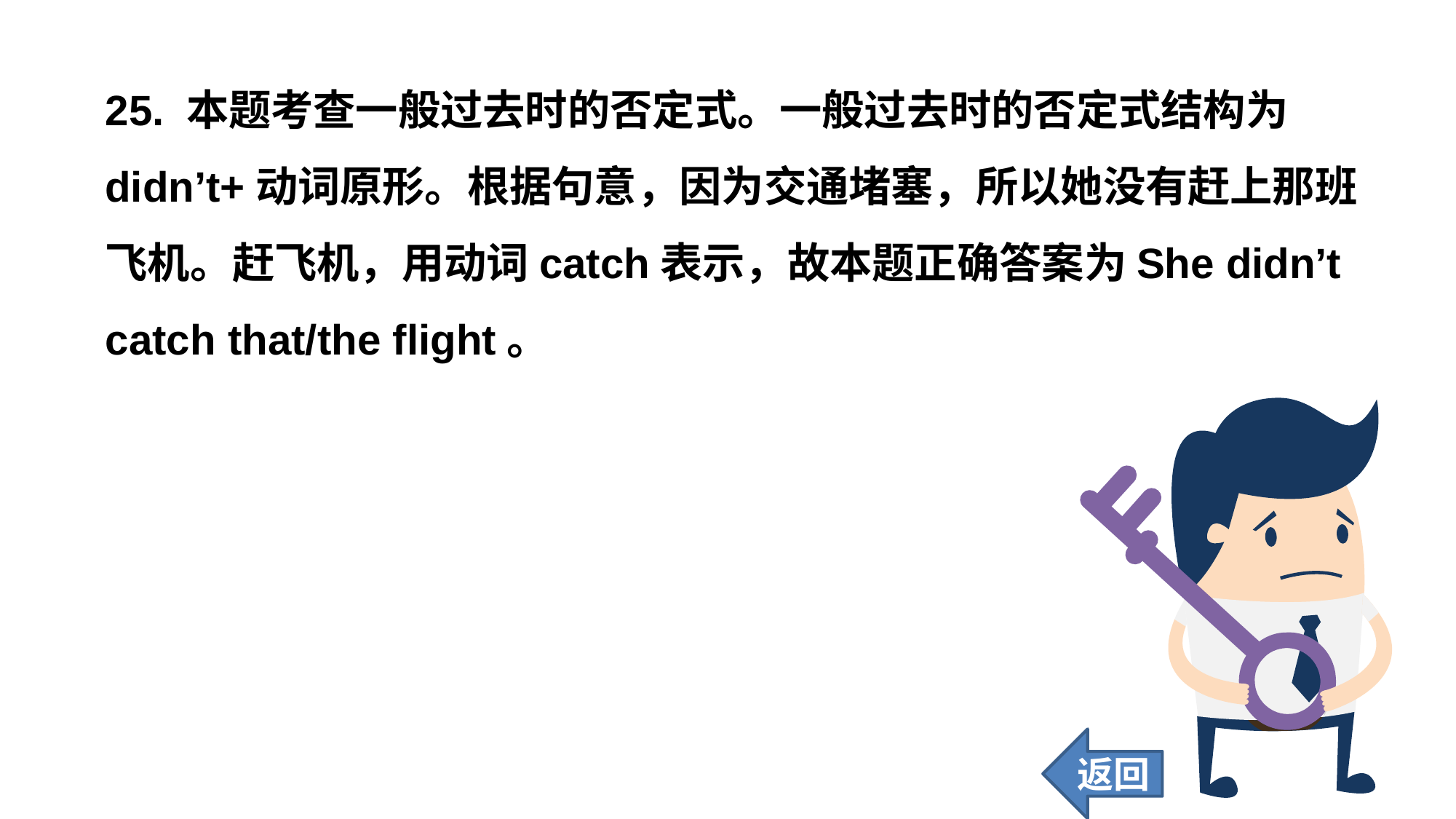

25. 本题考查一般过去时的否定式。一般过去时的否定式结构为didn’t+动词原形。根据句意，因为交通堵塞，所以她没有赶上那班飞机。赶飞机，用动词catch表示，故本题正确答案为She didn’t catch that/the flight。

返回
170